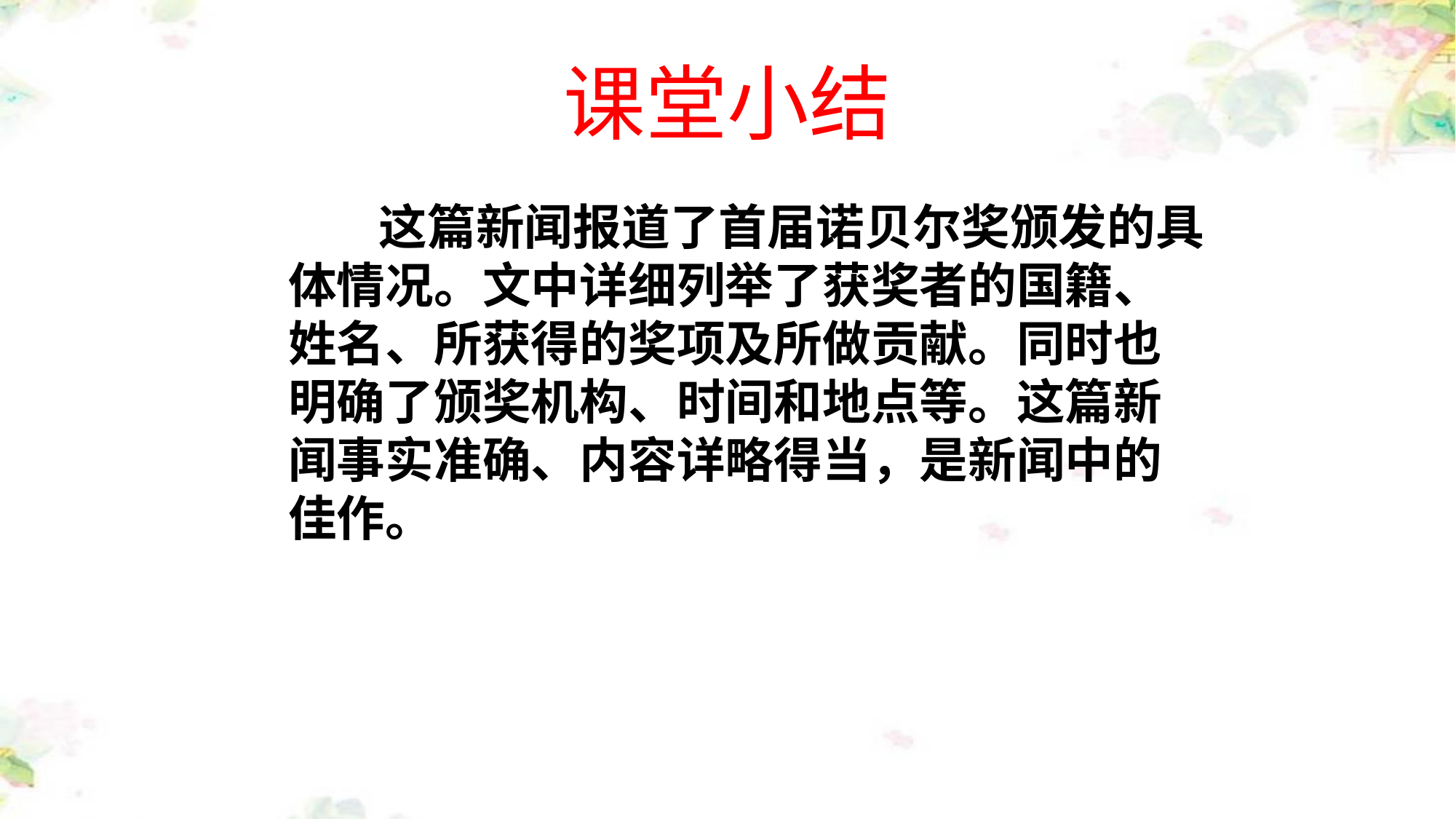

# 课堂小结
           这篇新闻报道了首届诺贝尔奖颁发的具体情况。文中详细列举了获奖者的国籍、姓名、所获得的奖项及所做贡献。同时也明确了颁奖机构、时间和地点等。这篇新闻事实准确、内容详略得当，是新闻中的佳作。